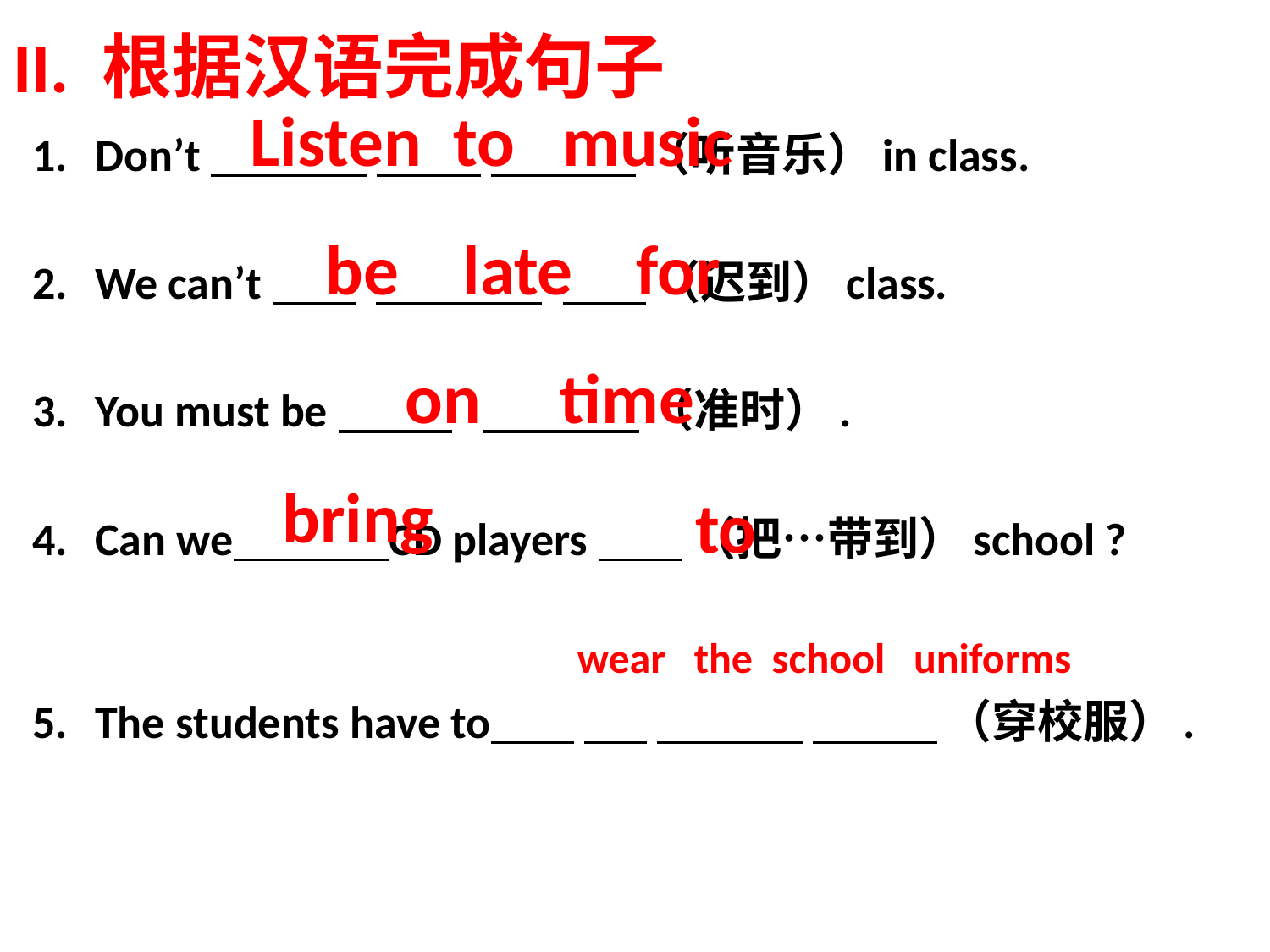

# II. 根据汉语完成句子
Listen  to   music
Don’t                                          （听音乐）in class.

We can’t                                     （迟到）class.

You must be                              （准时）.

Can we               CD players         （把…带到）school ?

The students have to                                           （穿校服）.

 be    late    for
 on     time
  bring
   to
  wear   the  school   uniforms